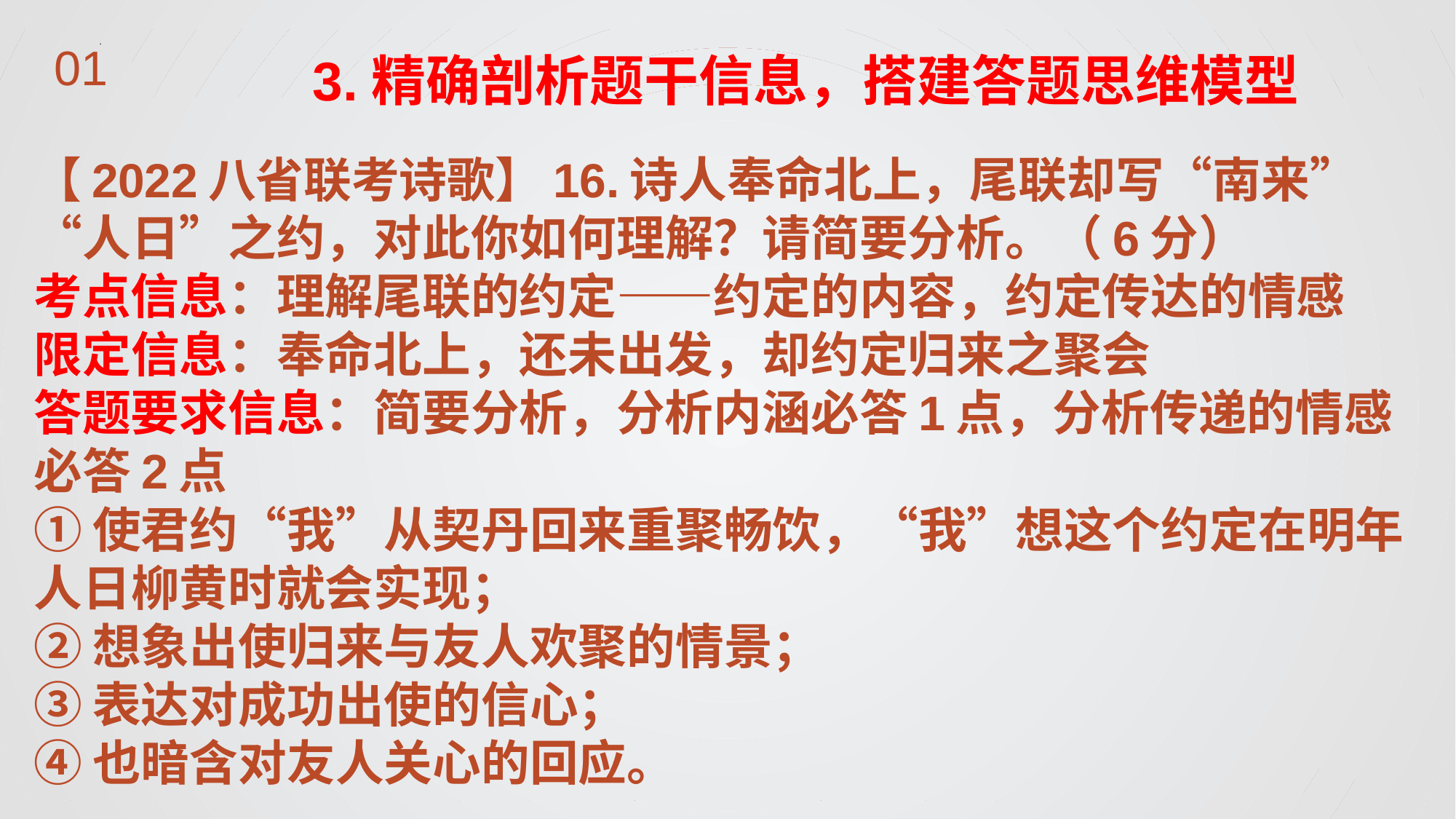

# 3.精确剖析题干信息，搭建答题思维模型
【2022八省联考诗歌】16.诗人奉命北上，尾联却写“南来”“人日”之约，对此你如何理解？请简要分析。（6分）
考点信息：理解尾联的约定——约定的内容，约定传达的情感
限定信息：奉命北上，还未出发，却约定归来之聚会
答题要求信息：简要分析，分析内涵必答1点，分析传递的情感必答2点
①使君约“我”从契丹回来重聚畅饮，“我”想这个约定在明年人日柳黄时就会实现；
②想象出使归来与友人欢聚的情景；
③表达对成功出使的信心；
④也暗含对友人关心的回应。